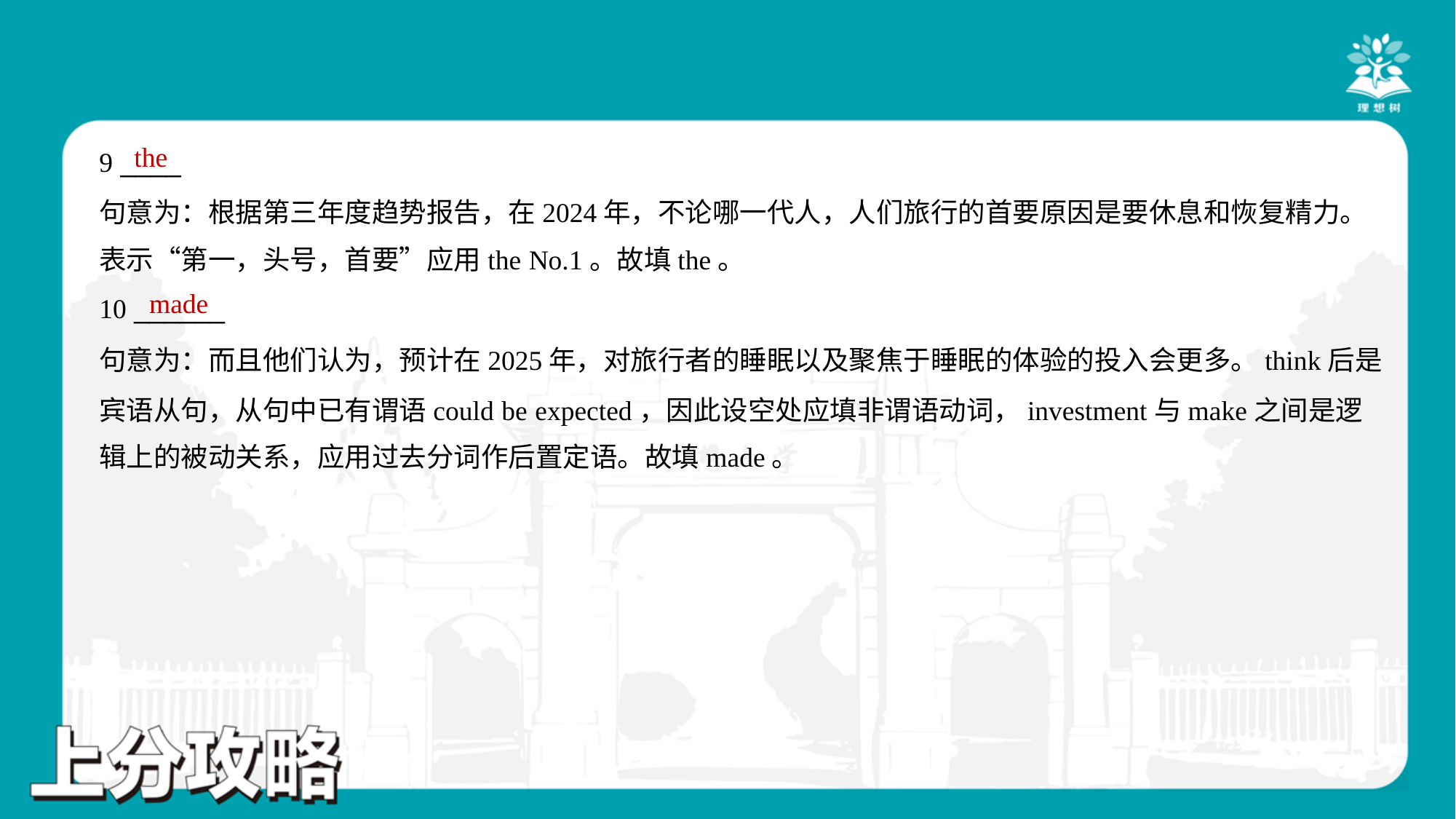

the
9 ____
句意为：根据第三年度趋势报告，在2024年，不论哪一代人，人们旅行的首要原因是要休息和恢复精力。
表示“第一，头号，首要”应用the No.1。故填the。
made
10 ______
句意为：而且他们认为，预计在2025年，对旅行者的睡眠以及聚焦于睡眠的体验的投入会更多。think后是
宾语从句，从句中已有谓语could be expected，因此设空处应填非谓语动词，investment与make之间是逻
辑上的被动关系，应用过去分词作后置定语。故填made。